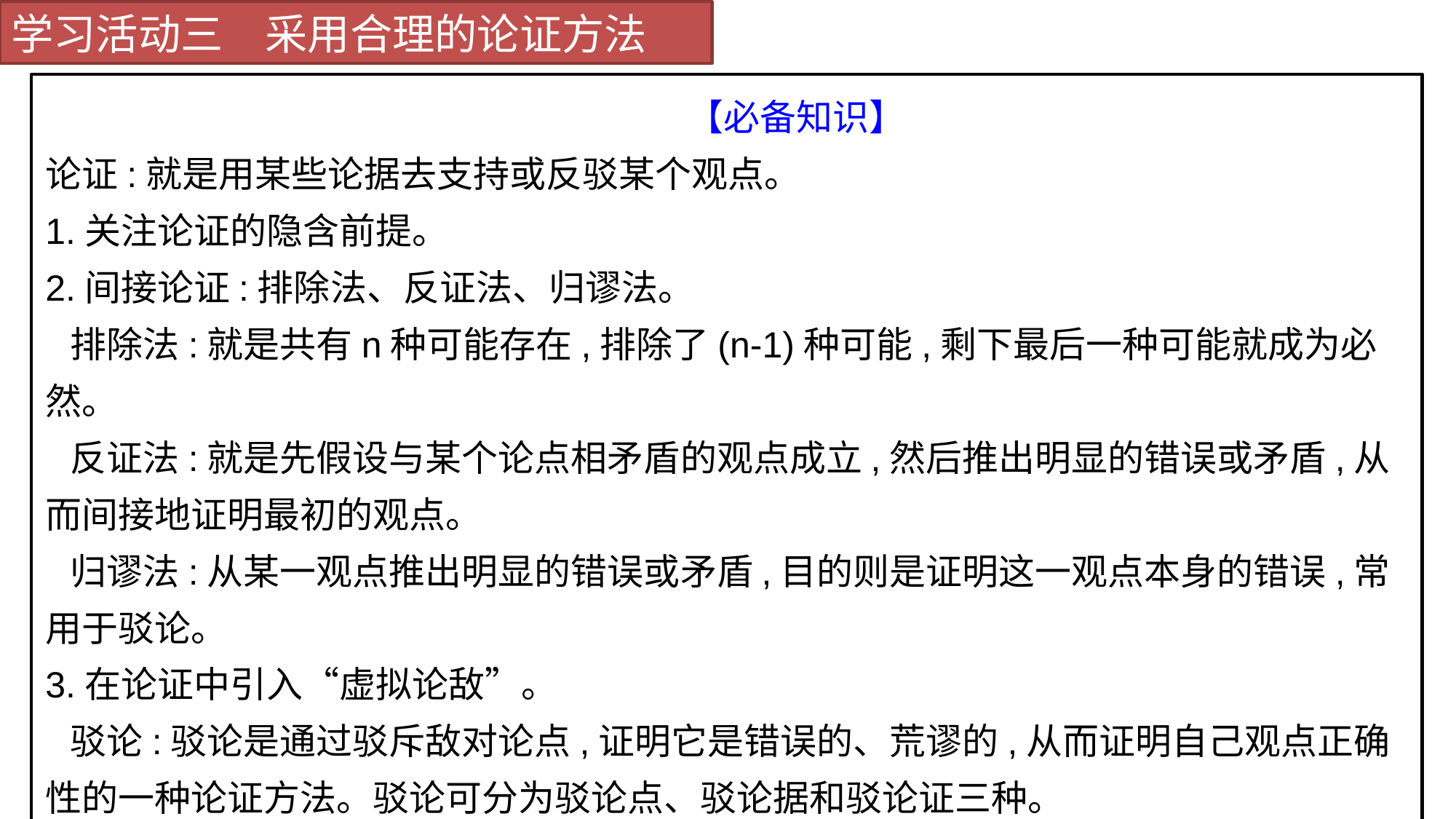

学习活动三　采用合理的论证方法
　　　　【必备知识】
论证:就是用某些论据去支持或反驳某个观点。
1.关注论证的隐含前提。
2.间接论证:排除法、反证法、归谬法。
  排除法:就是共有n种可能存在,排除了(n-1)种可能,剩下最后一种可能就成为必然。
  反证法:就是先假设与某个论点相矛盾的观点成立,然后推出明显的错误或矛盾,从而间接地证明最初的观点。
  归谬法:从某一观点推出明显的错误或矛盾,目的则是证明这一观点本身的错误,常用于驳论。
3.在论证中引入“虚拟论敌”。
  驳论:驳论是通过驳斥敌对论点,证明它是错误的、荒谬的,从而证明自己观点正确性的一种论证方法。驳论可分为驳论点、驳论据和驳论证三种。